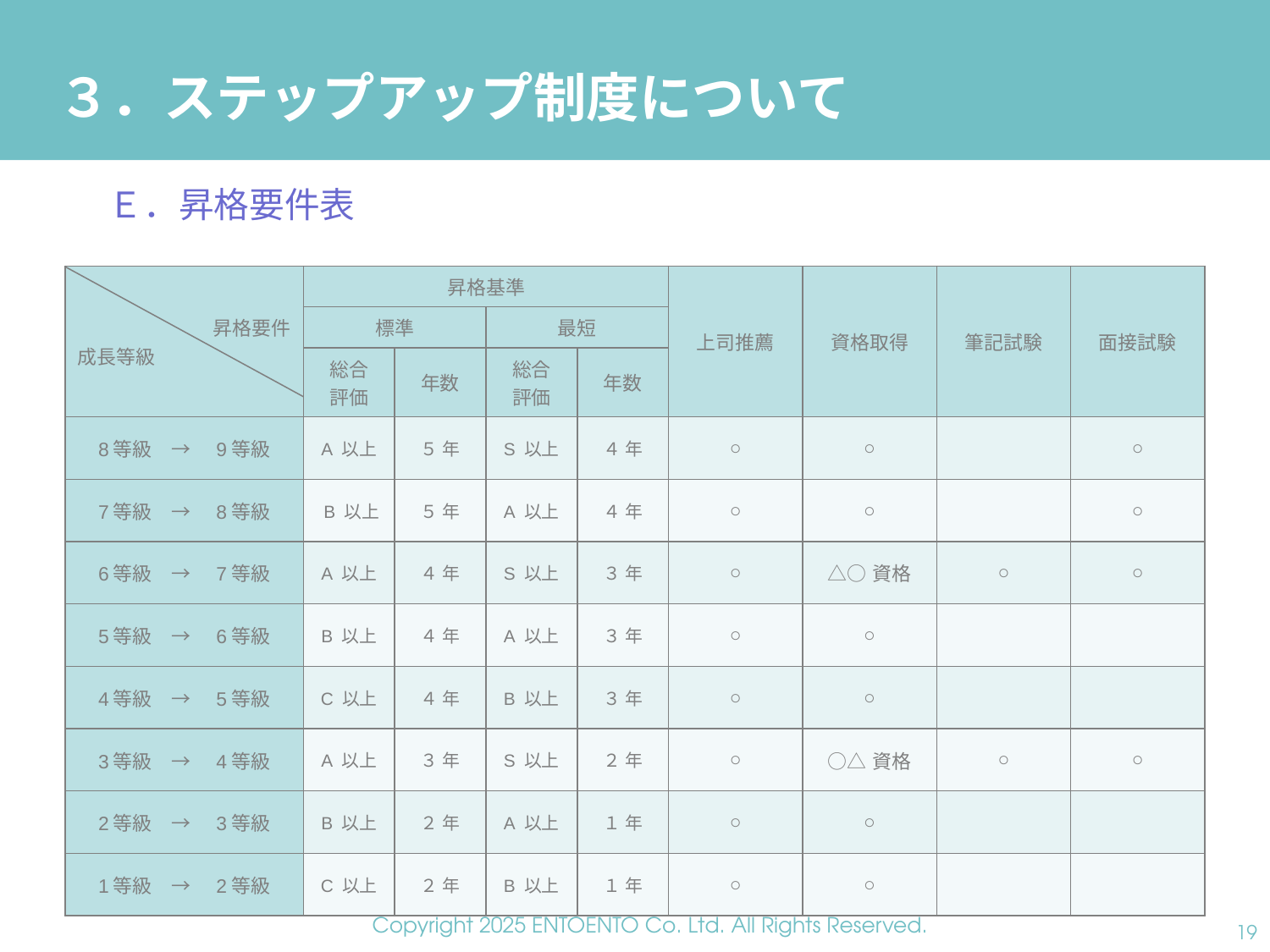

# ３．ステップアップ制度について
Ｅ．昇格要件表
| 昇格要件 成長等級 | 昇格基準 |  | 最短昇格年数 |  | 上司推薦 | 資格取得 | 筆記試験 | 面接試験 |
| --- | --- | --- | --- | --- | --- | --- | --- | --- |
|  | 標準 |  | 最短 |  |  |  |  |  |
|  | 総合 評価 | 年数 | 総合 評価 | 年数 |  |  |  |  |
| 8等級　→　9等級 | A 以上 | ５ 年 | S 以上 | ４ 年 | ○ | ○ |  | ○ |
| 7等級　→　8等級 | B 以上 | ５ 年 | A 以上 | ４ 年 | ○ | ○ |  | ○ |
| 6等級　→　7等級 | A 以上 | ４ 年 | S 以上 | ３ 年 | ○ | △○資格 | ○ | ○ |
| 5等級　→　6等級 | B 以上 | ４ 年 | A 以上 | ３ 年 | ○ | ○ |  |  |
| 4等級　→　5等級 | C 以上 | ４ 年 | B 以上 | ３ 年 | ○ | ○ |  |  |
| 3等級　→　4等級 | A 以上 | ３ 年 | S 以上 | ２ 年 | ○ | ○△資格 | ○ | ○ |
| 2等級　→　3等級 | B 以上 | ２ 年 | A 以上 | １ 年 | ○ | ○ |  |  |
| 1等級　→　2等級 | C 以上 | ２ 年 | B 以上 | １ 年 | ○ | ○ |  |  |
Copyright 2025 ENTOENTO Co. Ltd. All Rights Reserved.
19